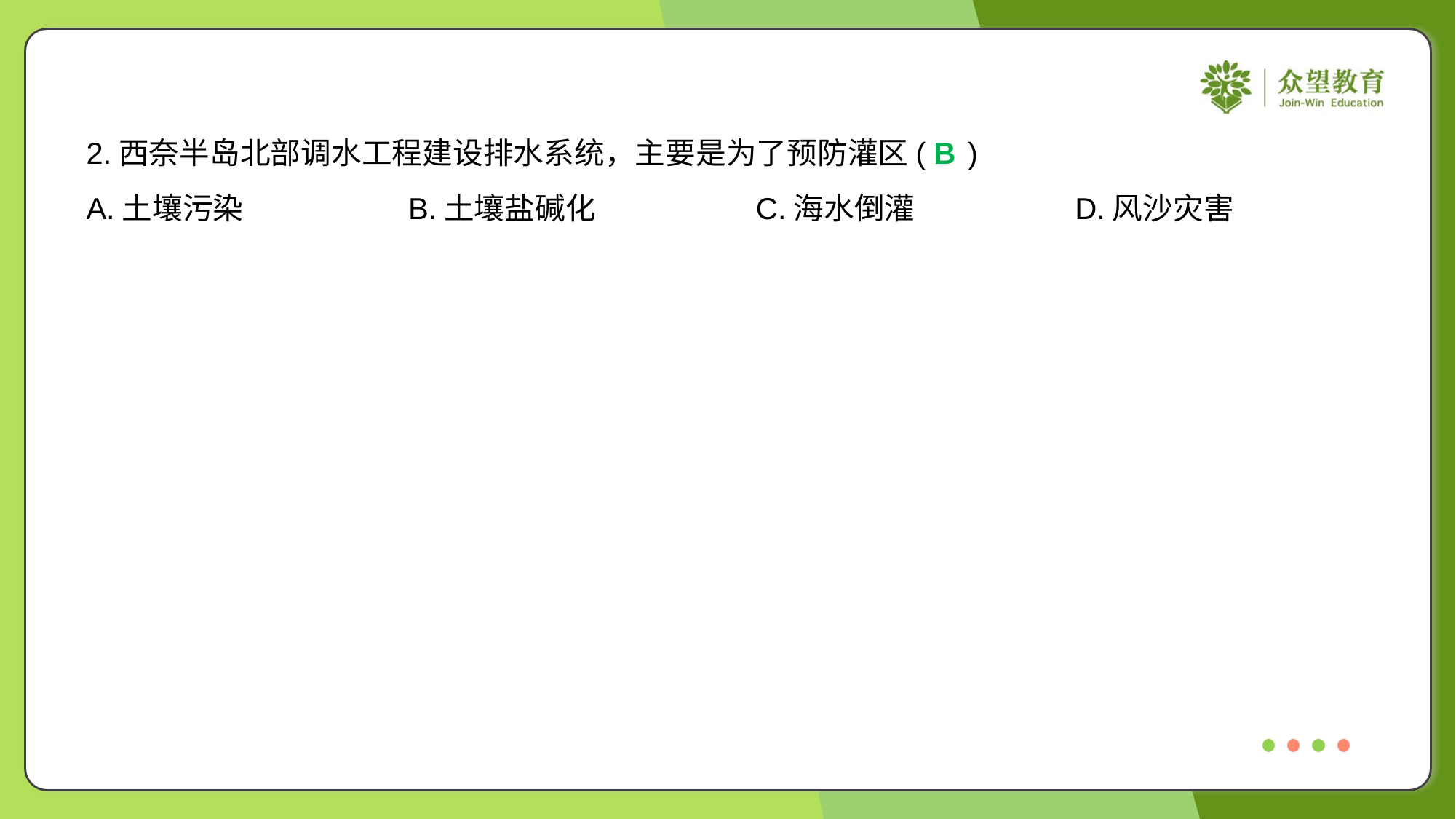

2.西奈半岛北部调水工程建设排水系统，主要是为了预防灌区(     )
B
A.土壤污染	B.土壤盐碱化	C.海水倒灌	D.风沙灾害